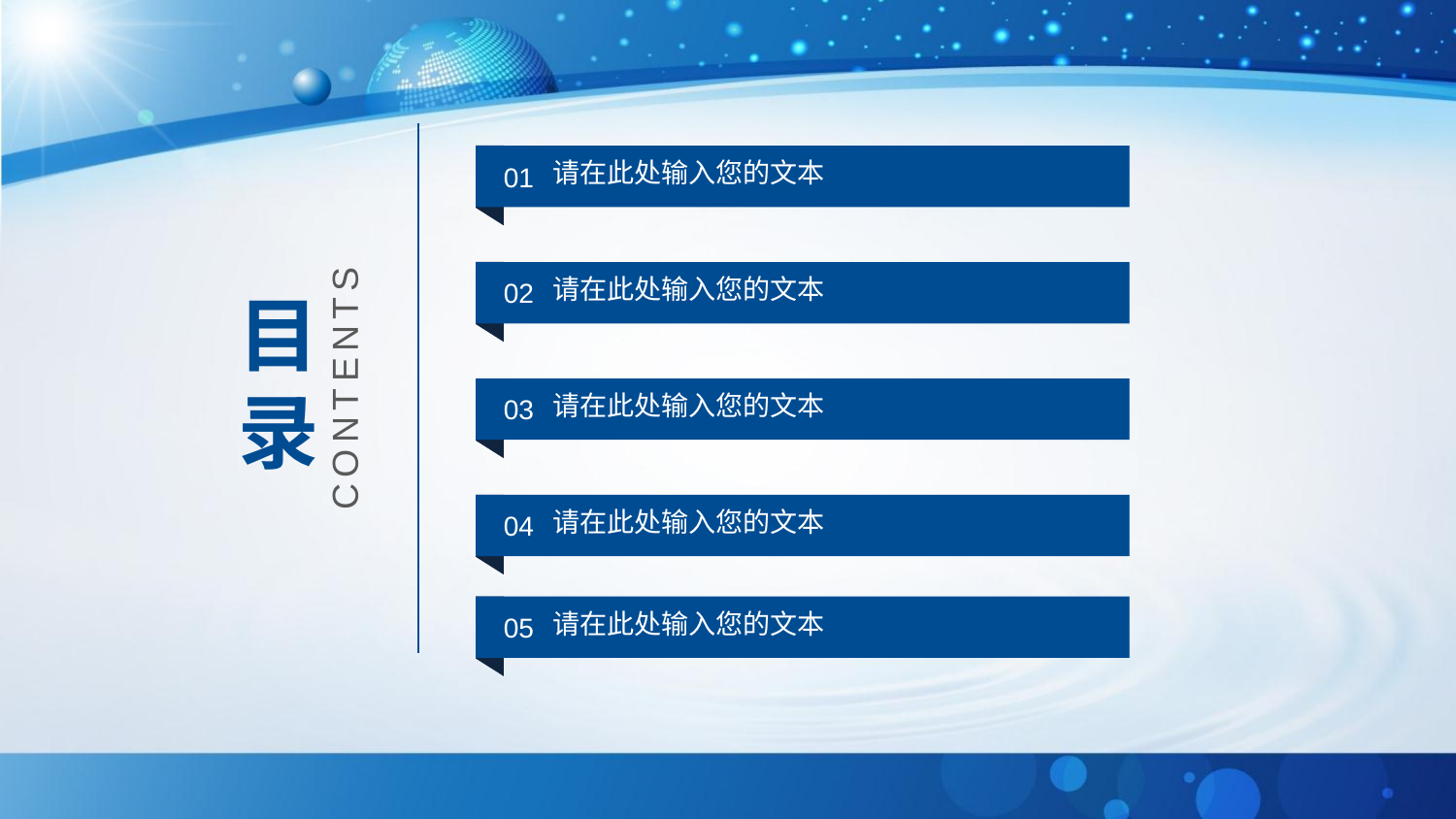

请在此处输入您的文本
01

请在此处输入您的文本
02
目录

CONTENTS
请在此处输入您的文本

03

请在此处输入您的文本
04

请在此处输入您的文本
05